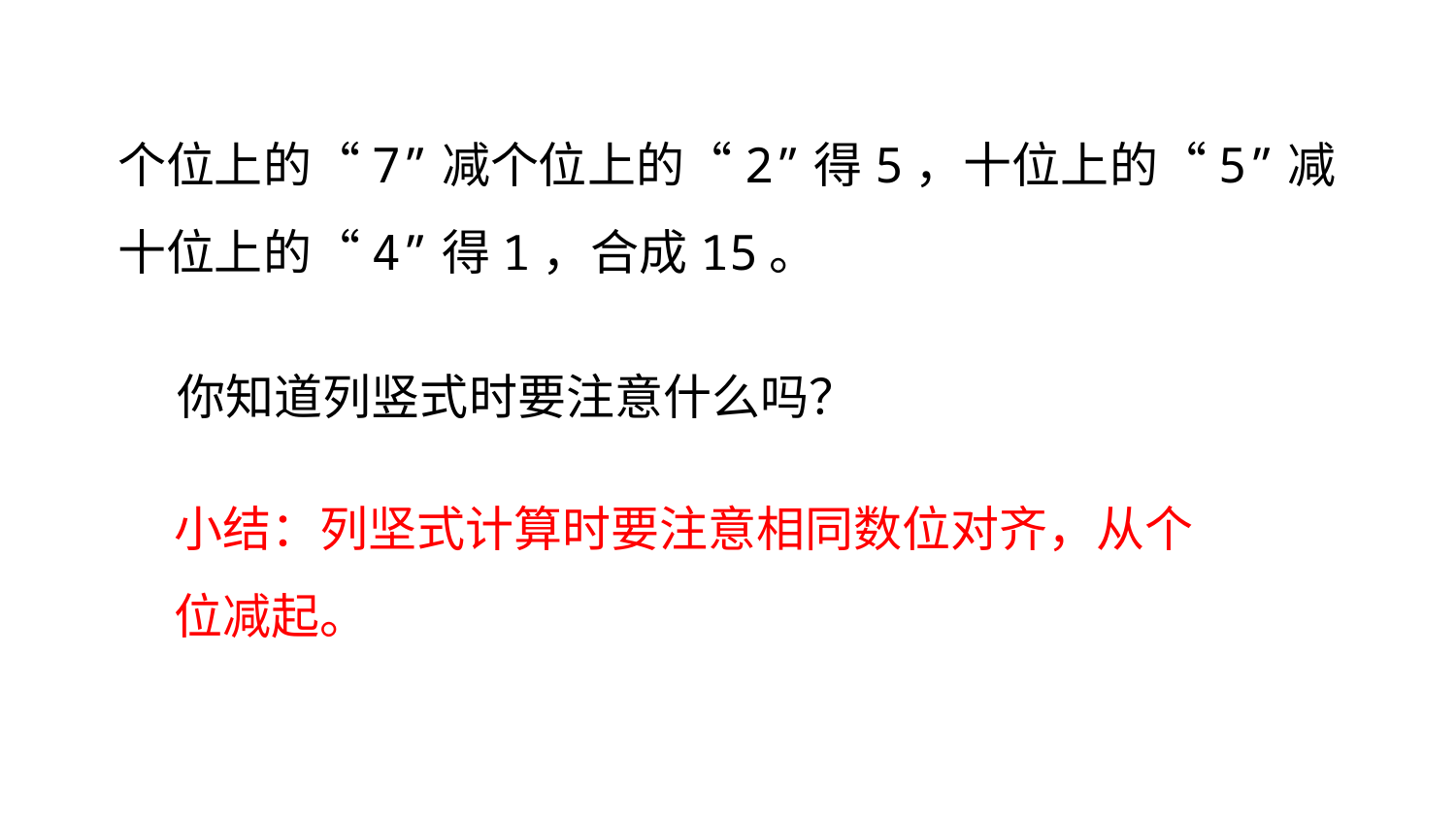

个位上的“7”减个位上的“2”得5，十位上的“5”减十位上的“4”得1，合成15。
你知道列竖式时要注意什么吗？
小结：列坚式计算时要注意相同数位对齐，从个位减起。